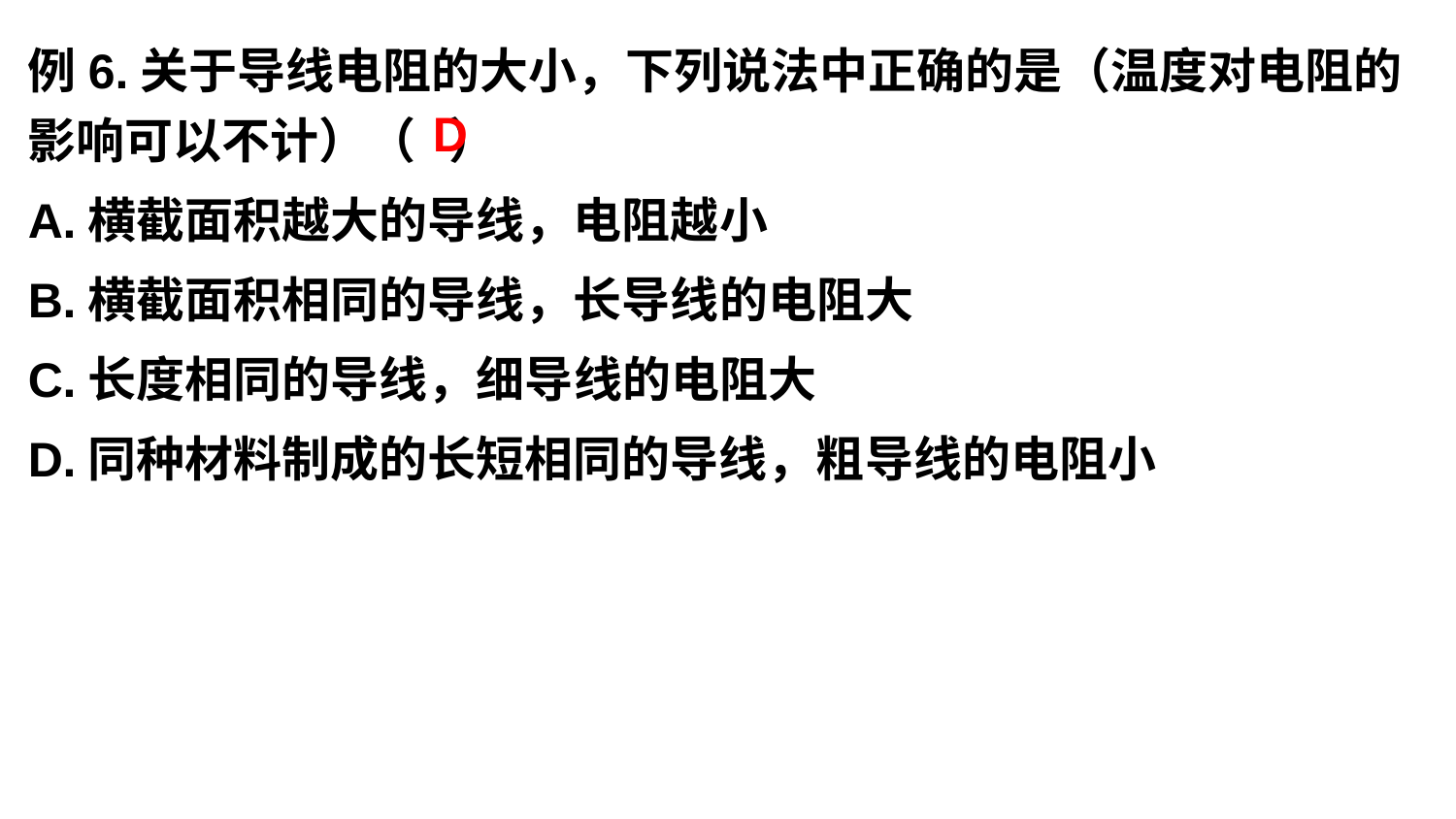

例6.关于导线电阻的大小，下列说法中正确的是（温度对电阻的影响可以不计）（   ）
A.横截面积越大的导线，电阻越小
B.横截面积相同的导线，长导线的电阻大
C.长度相同的导线，细导线的电阻大
D.同种材料制成的长短相同的导线，粗导线的电阻小
 D